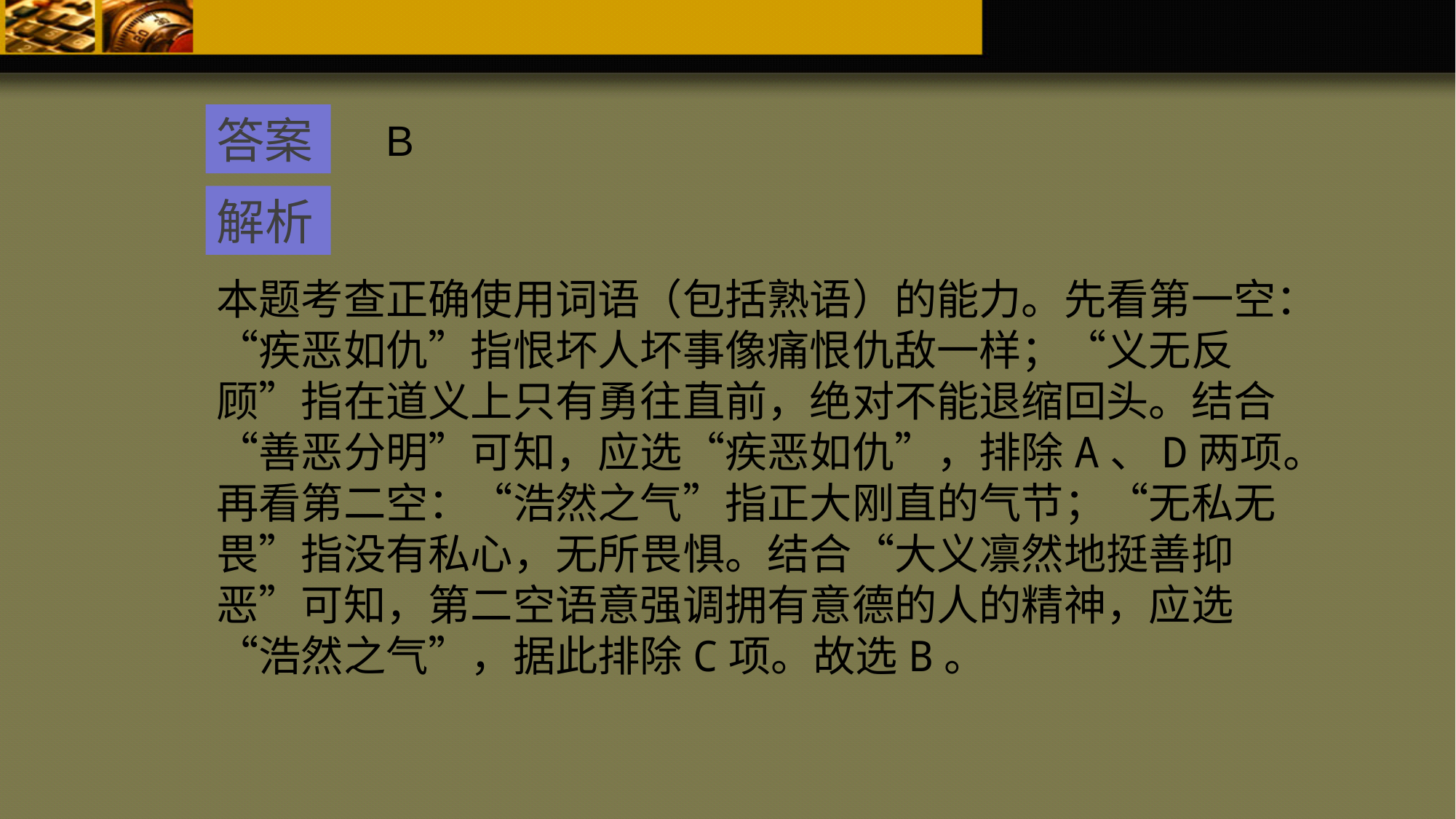

答案
B
解析
本题考查正确使用词语（包括熟语）的能力。先看第一空：“疾恶如仇”指恨坏人坏事像痛恨仇敌一样；“义无反顾”指在道义上只有勇往直前，绝对不能退缩回头。结合“善恶分明”可知，应选“疾恶如仇”，排除A、D两项。再看第二空：“浩然之气”指正大刚直的气节；“无私无畏”指没有私心，无所畏惧。结合“大义凛然地挺善抑恶”可知，第二空语意强调拥有意德的人的精神，应选“浩然之气”，据此排除C项。故选B。
19